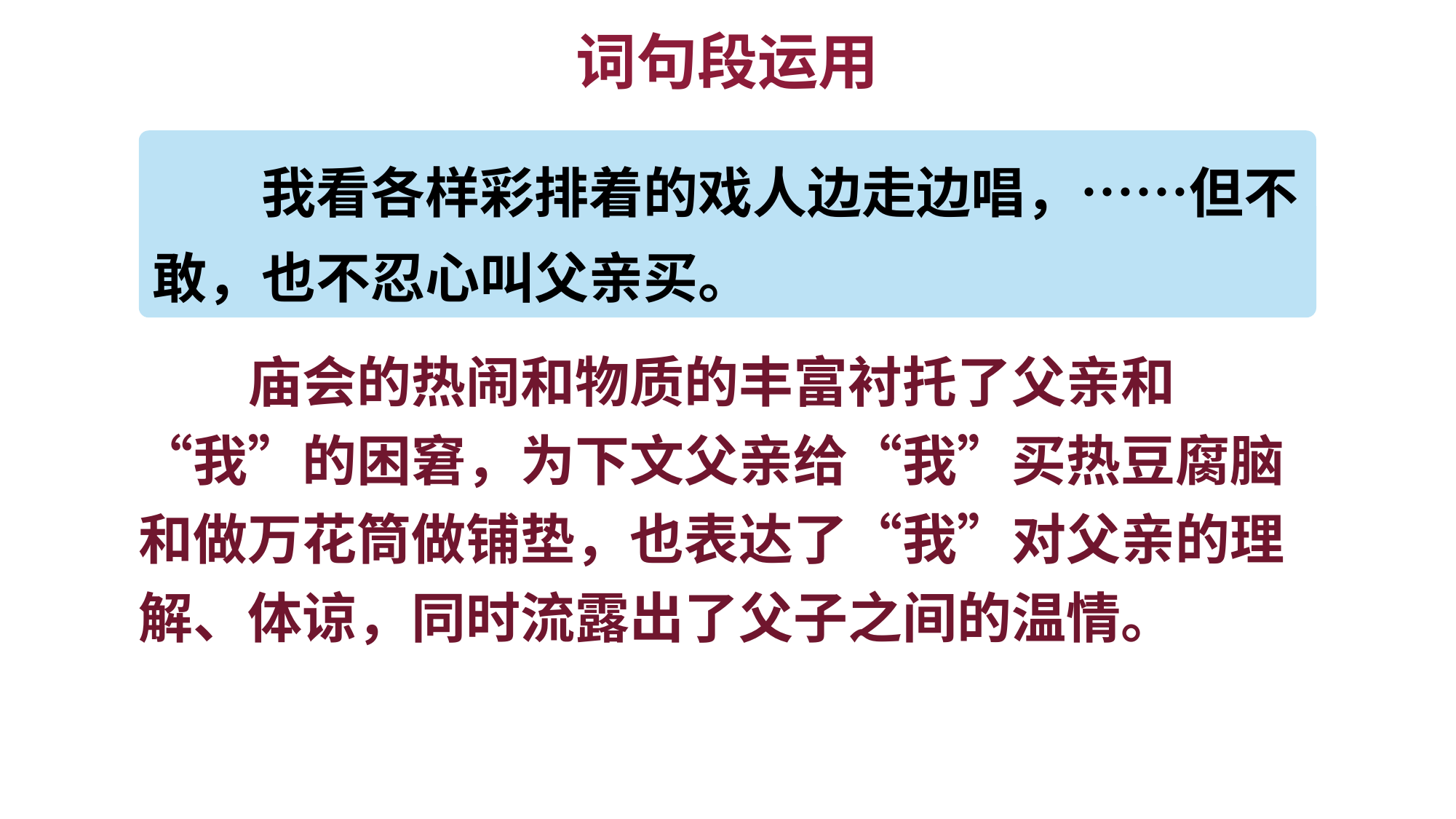

词句段运用
我看各样彩排着的戏人边走边唱，……但不敢，也不忍心叫父亲买。
庙会的热闹和物质的丰富衬托了父亲和“我”的困窘，为下文父亲给“我”买热豆腐脑和做万花筒做铺垫，也表达了“我”对父亲的理解、体谅，同时流露出了父子之间的温情。